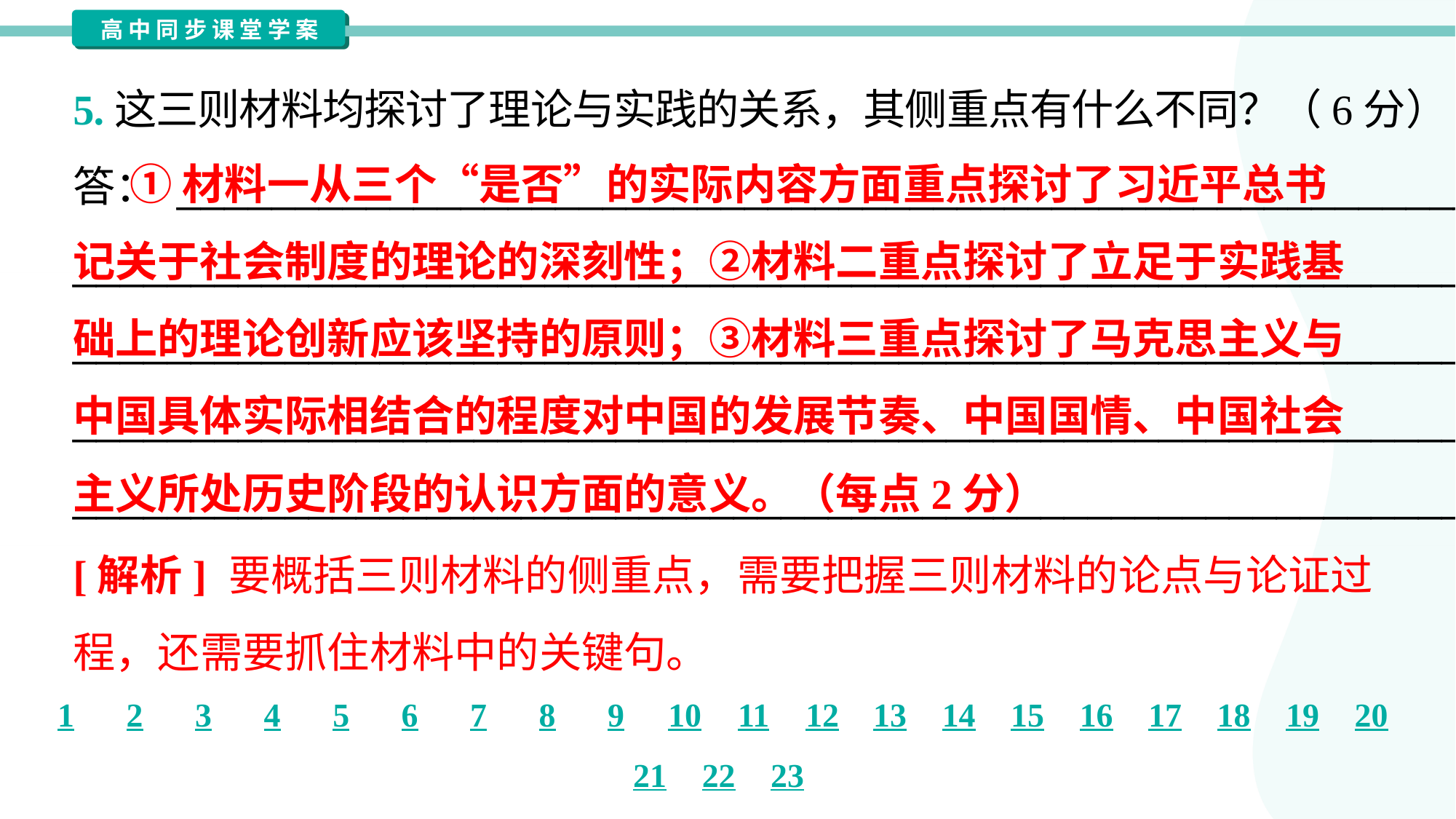

5.这三则材料均探讨了理论与实践的关系，其侧重点有什么不同？（6分）
答： ________________________________________________________
_____________________________________________________________
_____________________________________________________________
_____________________________________________________________
_____________________________________________________________
      ①材料一从三个“是否”的实际内容方面重点探讨了习近平总书
记关于社会制度的理论的深刻性；②材料二重点探讨了立足于实践基
础上的理论创新应该坚持的原则；③材料三重点探讨了马克思主义与
中国具体实际相结合的程度对中国的发展节奏、中国国情、中国社会
主义所处历史阶段的认识方面的意义。（每点2分）
[解析] 要概括三则材料的侧重点，需要把握三则材料的论点与论证过
程，还需要抓住材料中的关键句。